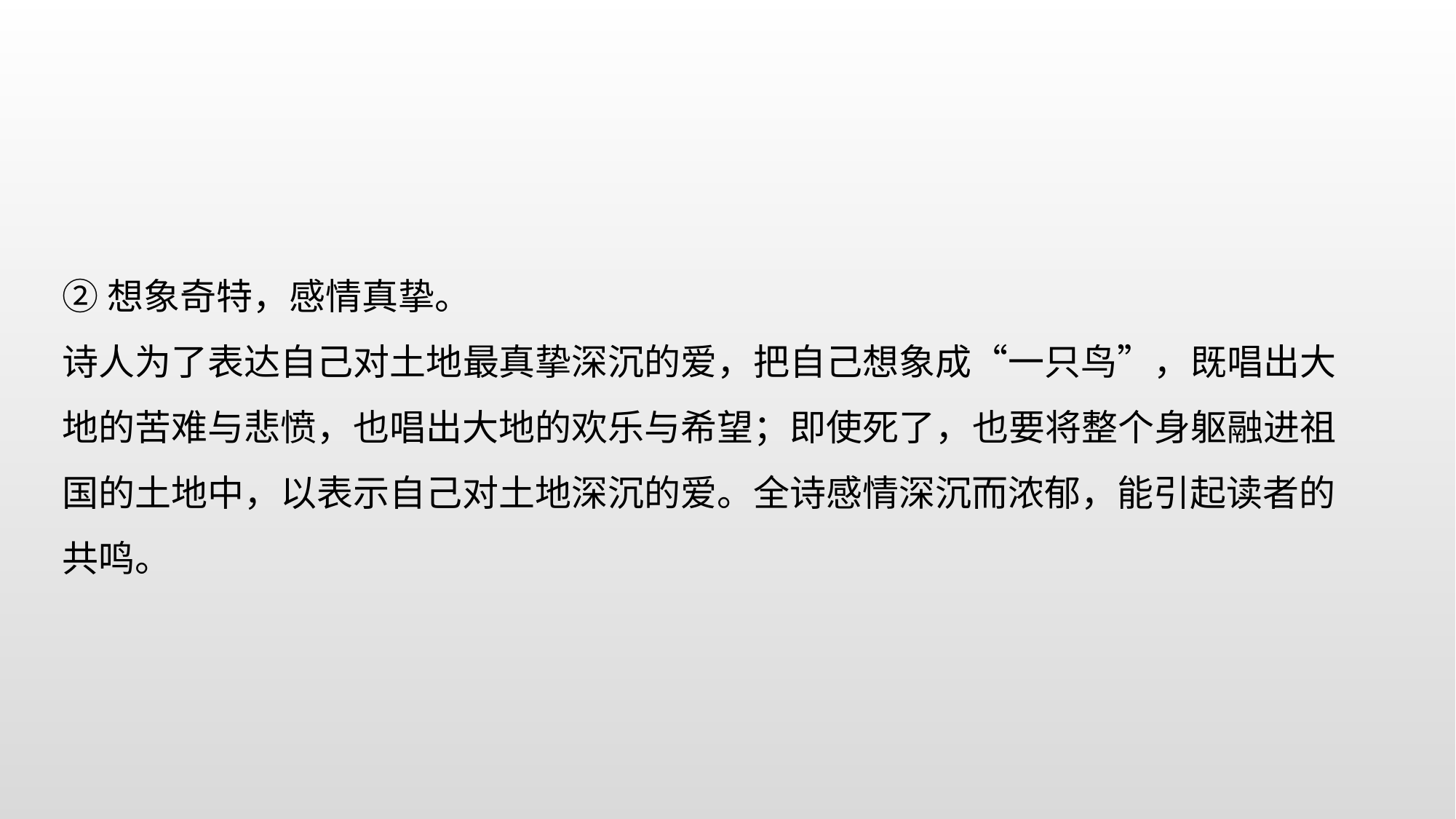

②想象奇特，感情真挚。
诗人为了表达自己对土地最真挚深沉的爱，把自己想象成“一只鸟”，既唱出大地的苦难与悲愤，也唱出大地的欢乐与希望；即使死了，也要将整个身躯融进祖国的土地中，以表示自己对土地深沉的爱。全诗感情深沉而浓郁，能引起读者的共鸣。